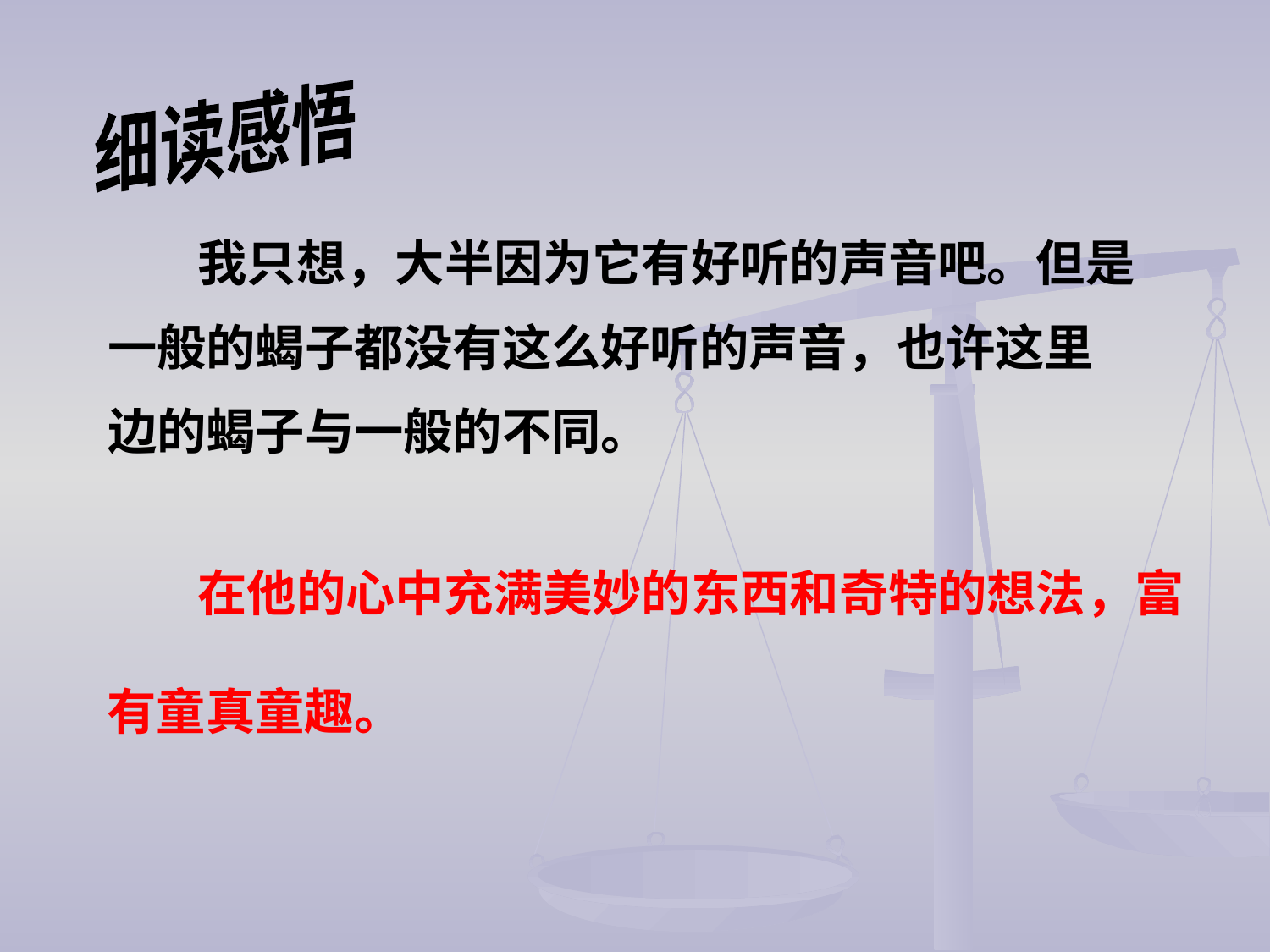

细读感悟
       我只想，大半因为它有好听的声音吧。但是
一般的蝎子都没有这么好听的声音，也许这里
边的蝎子与一般的不同。
       在他的心中充满美妙的东西和奇特的想法，富

有童真童趣。